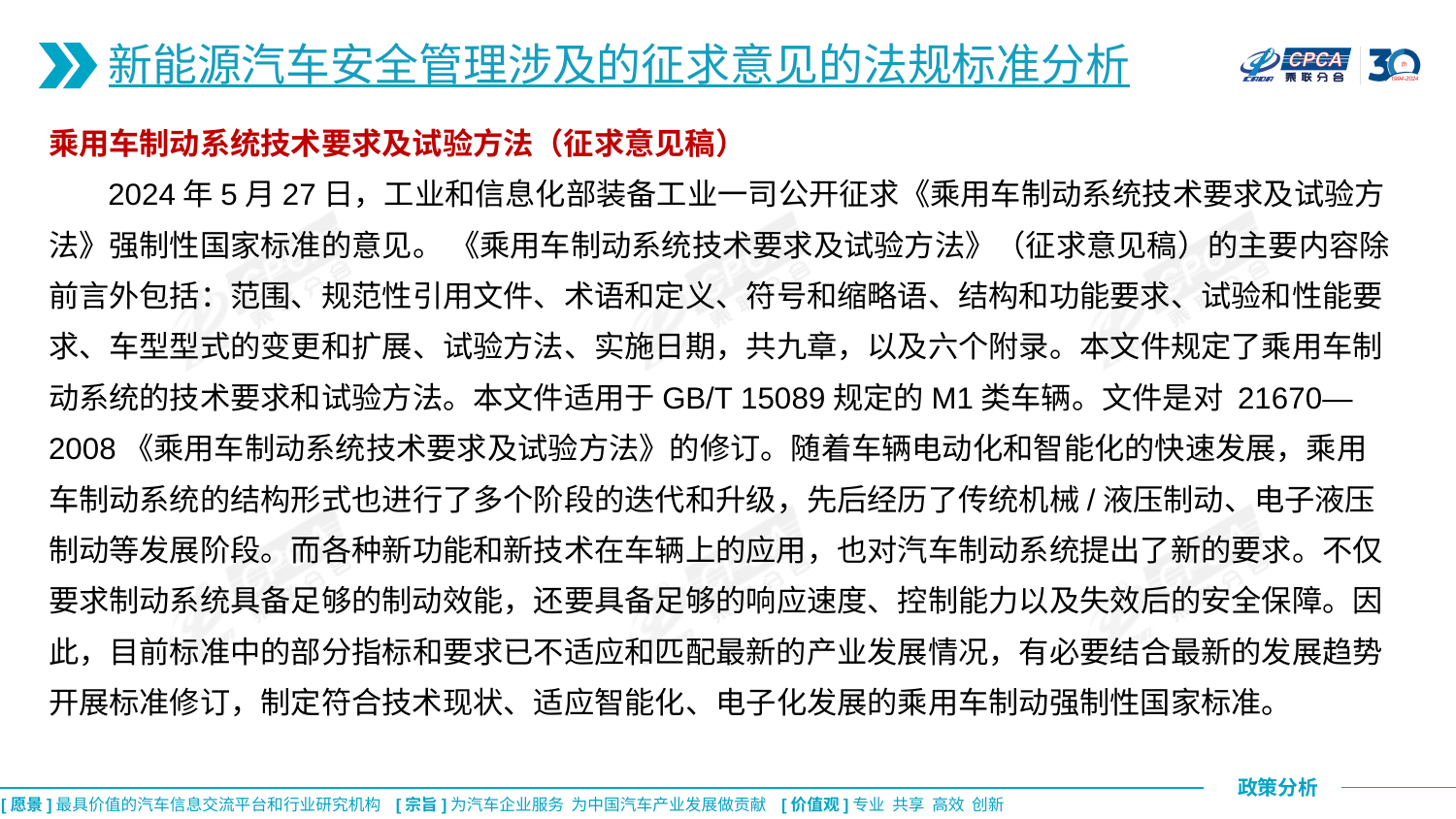

新能源汽车安全管理涉及的征求意见的法规标准分析
乘用车制动系统技术要求及试验方法（征求意见稿）
       2024年5月27日，工业和信息化部装备工业一司公开征求《乘用车制动系统技术要求及试验方法》强制性国家标准的意见。 《乘用车制动系统技术要求及试验方法》（征求意见稿）的主要内容除前言外包括：范围、规范性引用文件、术语和定义、符号和缩略语、结构和功能要求、试验和性能要求、车型型式的变更和扩展、试验方法、实施日期，共九章，以及六个附录。本文件规定了乘用车制动系统的技术要求和试验方法。本文件适用于GB/T 15089规定的M1类车辆。文件是对 21670—2008《乘用车制动系统技术要求及试验方法》的修订。随着车辆电动化和智能化的快速发展，乘用车制动系统的结构形式也进行了多个阶段的迭代和升级，先后经历了传统机械/液压制动、电子液压制动等发展阶段。而各种新功能和新技术在车辆上的应用，也对汽车制动系统提出了新的要求。不仅要求制动系统具备足够的制动效能，还要具备足够的响应速度、控制能力以及失效后的安全保障。因此，目前标准中的部分指标和要求已不适应和匹配最新的产业发展情况，有必要结合最新的发展趋势开展标准修订，制定符合技术现状、适应智能化、电子化发展的乘用车制动强制性国家标准。